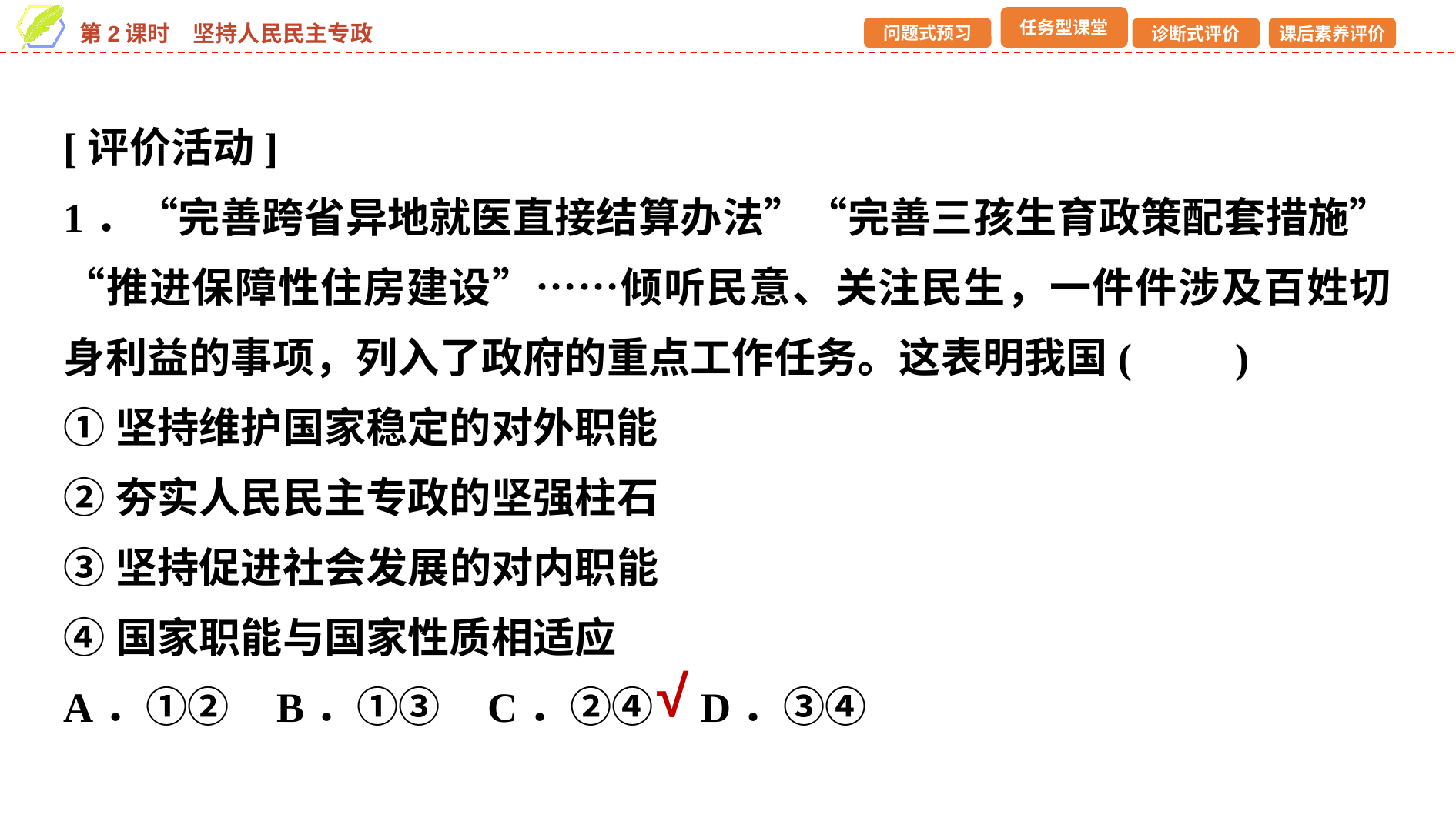

[评价活动]
1．“完善跨省异地就医直接结算办法”“完善三孩生育政策配套措施”“推进保障性住房建设”……倾听民意、关注民生，一件件涉及百姓切身利益的事项，列入了政府的重点工作任务。这表明我国(　　)
①坚持维护国家稳定的对外职能
②夯实人民民主专政的坚强柱石
③坚持促进社会发展的对内职能
④国家职能与国家性质相适应
A．①②    B．①③    C．②④    D．③④
√